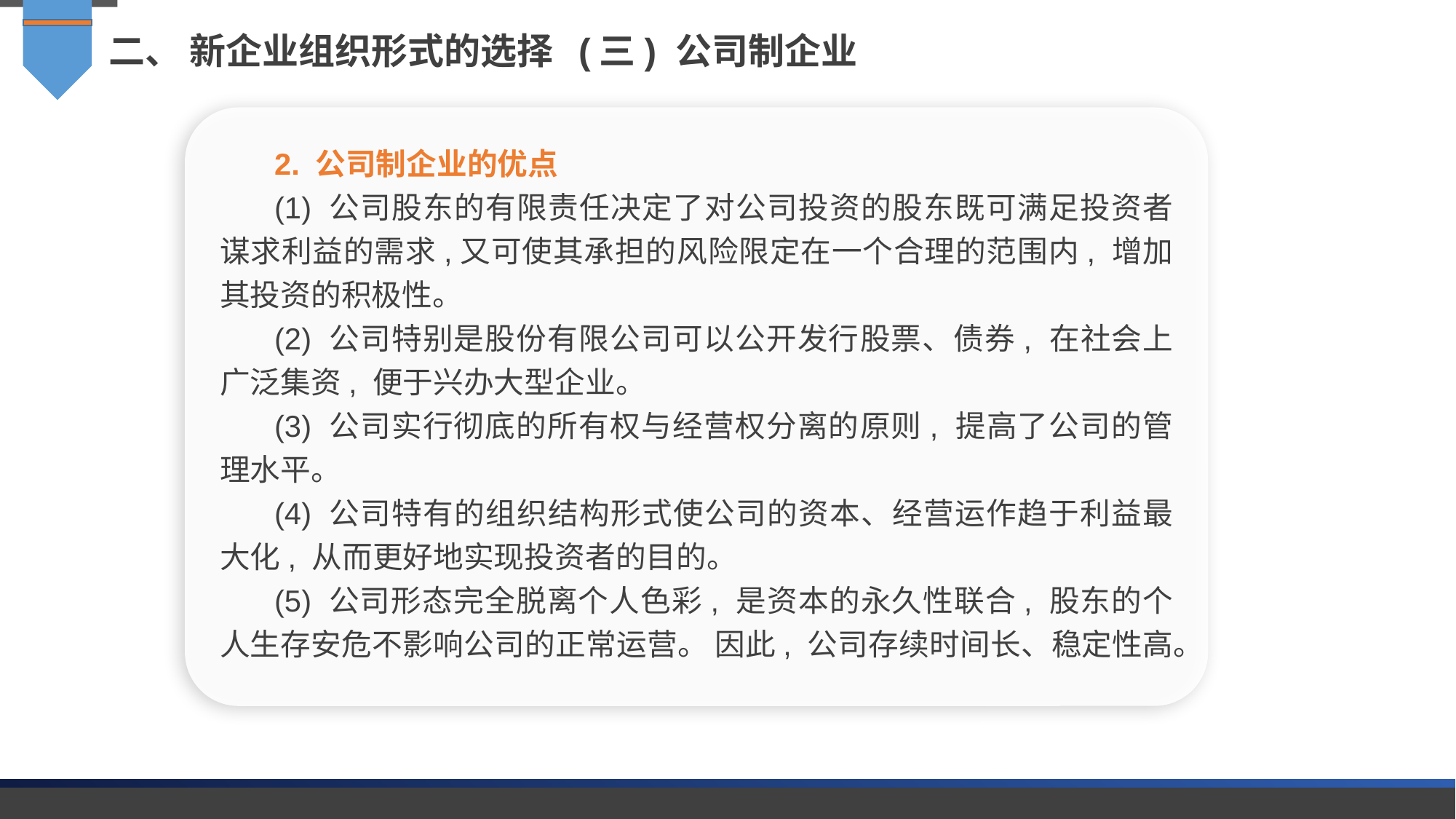

二、 新企业组织形式的选择  (三) 公司制企业

2. 公司制企业的优点
(1) 公司股东的有限责任决定了对公司投资的股东既可满足投资者谋求利益的需求,又可使其承担的风险限定在一个合理的范围内, 增加其投资的积极性。
(2) 公司特别是股份有限公司可以公开发行股票、债券, 在社会上广泛集资, 便于兴办大型企业。
(3) 公司实行彻底的所有权与经营权分离的原则, 提高了公司的管理水平。
(4) 公司特有的组织结构形式使公司的资本、经营运作趋于利益最大化, 从而更好地实现投资者的目的。
(5) 公司形态完全脱离个人色彩, 是资本的永久性联合, 股东的个人生存安危不影响公司的正常运营。 因此, 公司存续时间长、稳定性高。